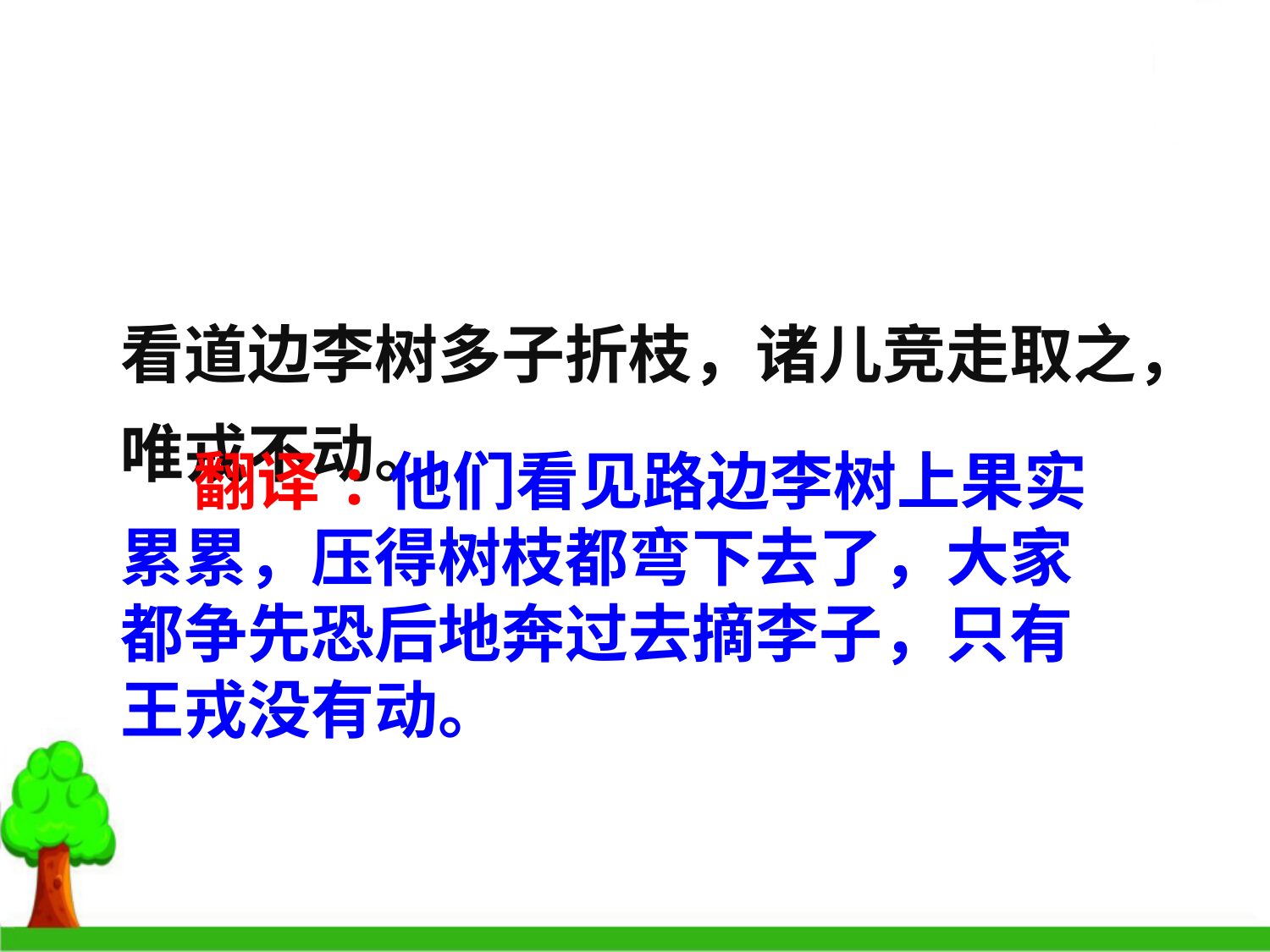

看道边李树多子折枝，诸儿竞走取之，唯戎不动。
    翻译:他们看见路边李树上果实累累，压得树枝都弯下去了，大家都争先恐后地奔过去摘李子，只有王戎没有动。